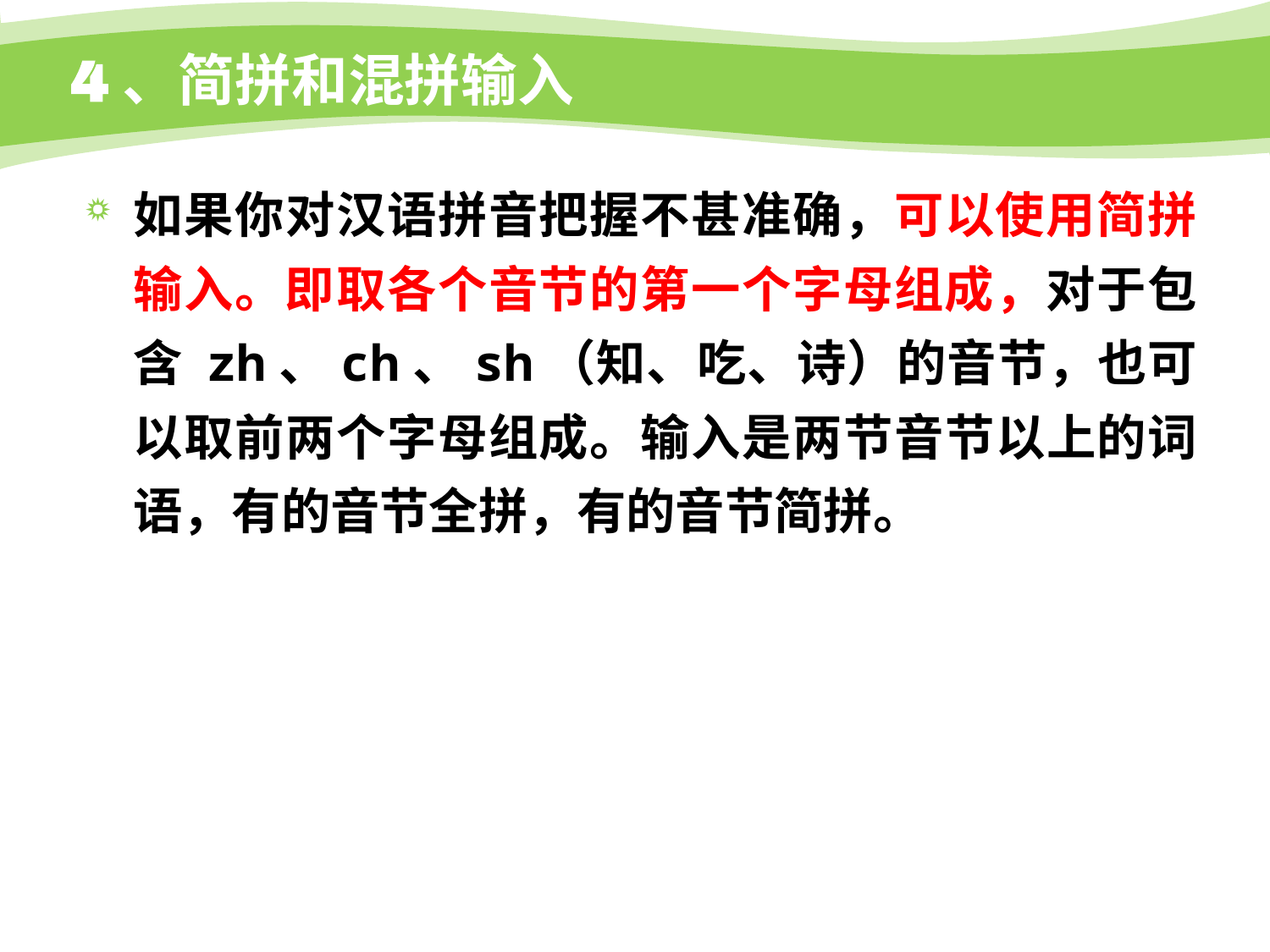

# 4、简拼和混拼输入
如果你对汉语拼音把握不甚准确，可以使用简拼输入。即取各个音节的第一个字母组成，对于包含 zh、ch、sh（知、吃、诗）的音节，也可以取前两个字母组成。输入是两节音节以上的词语，有的音节全拼，有的音节简拼。